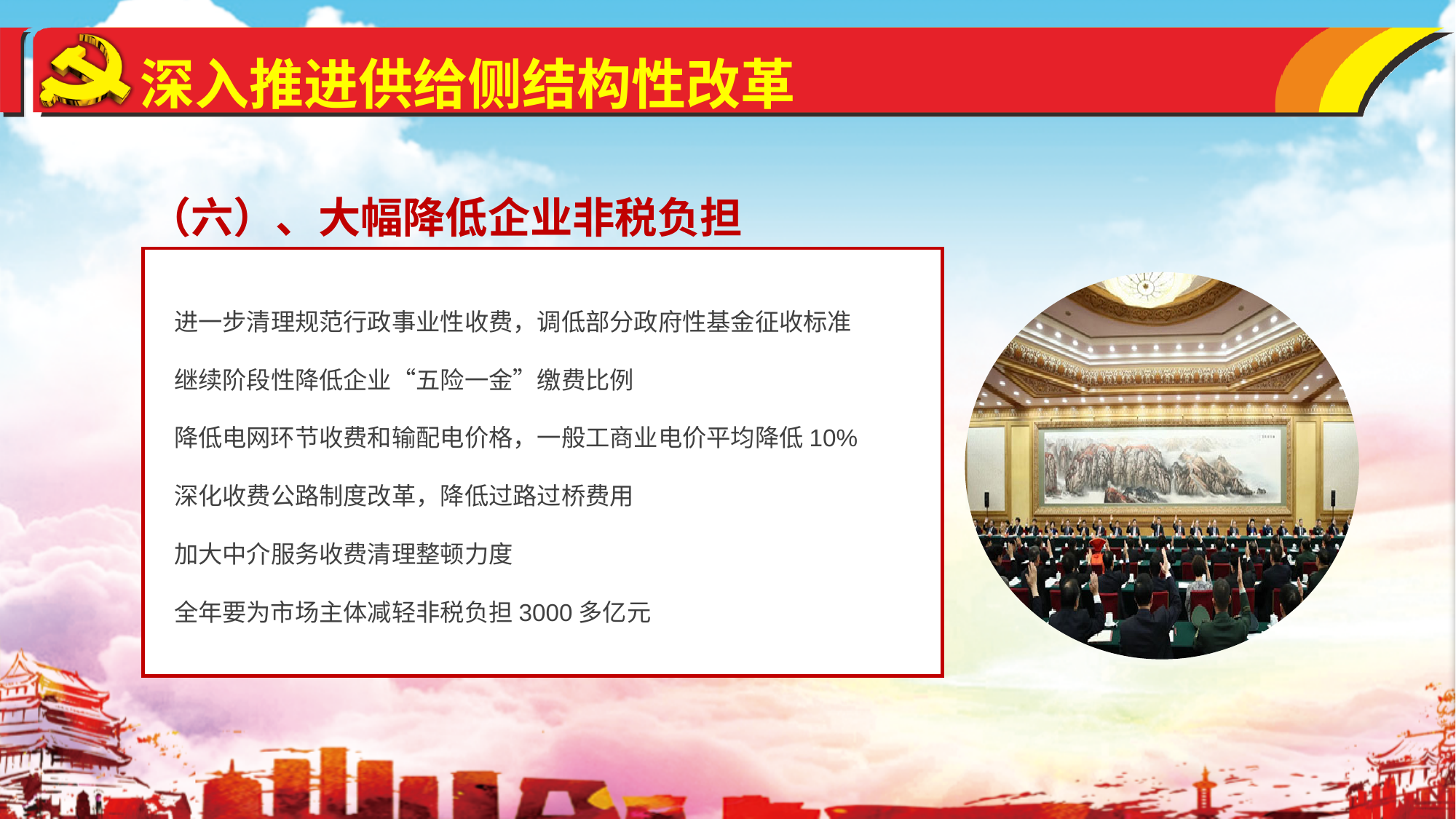

深入推进供给侧结构性改革
（六）、大幅降低企业非税负担

进一步清理规范行政事业性收费，调低部分政府性基金征收标准
继续阶段性降低企业“五险一金”缴费比例
降低电网环节收费和输配电价格，一般工商业电价平均降低10%
深化收费公路制度改革，降低过路过桥费用
加大中介服务收费清理整顿力度
全年要为市场主体减轻非税负担3000多亿元